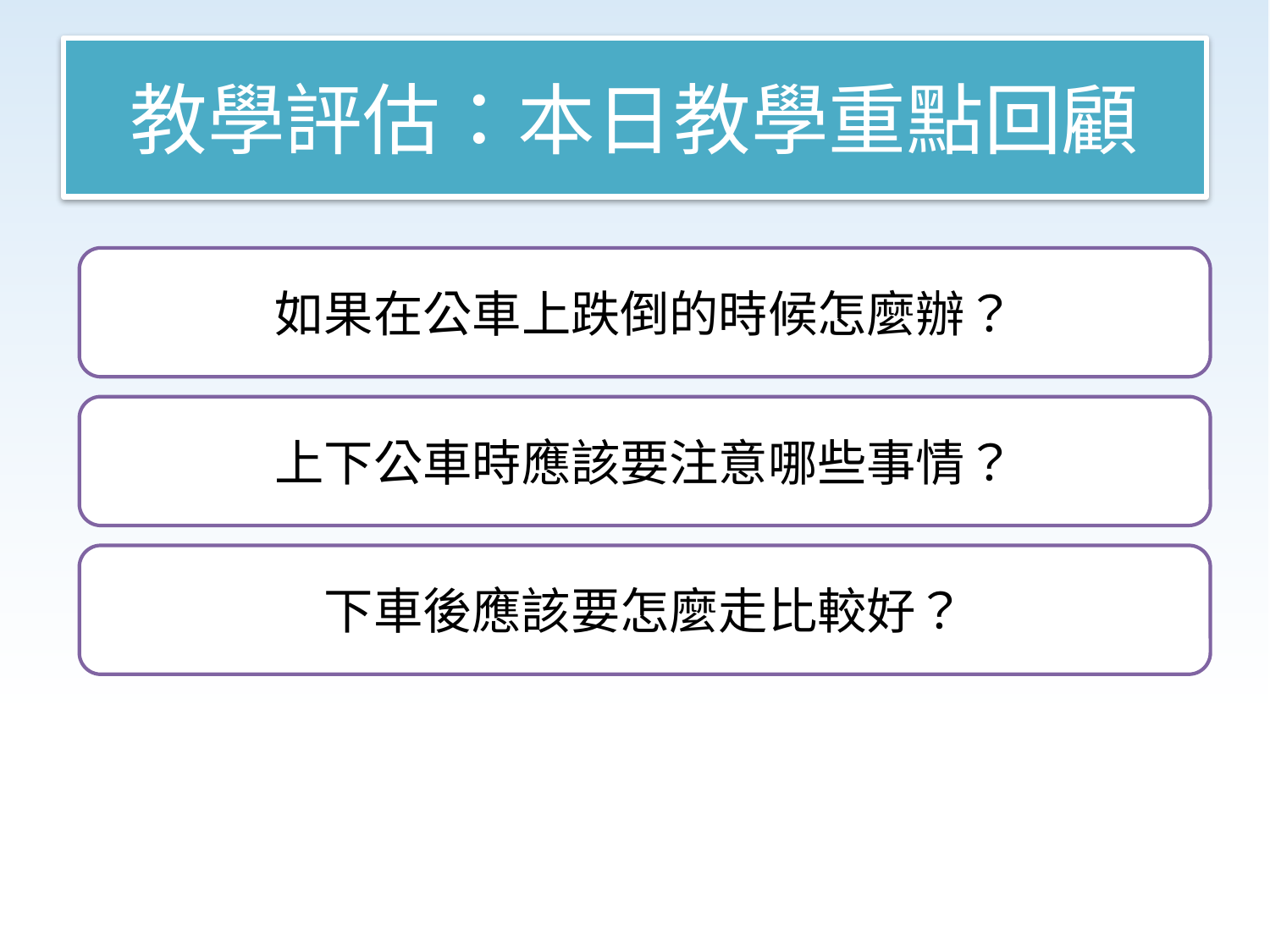

# 教學評估：本日教學重點回顧
如果在公車上跌倒的時候怎麼辦？
上下公車時應該要注意哪些事情？
下車後應該要怎麼走比較好？